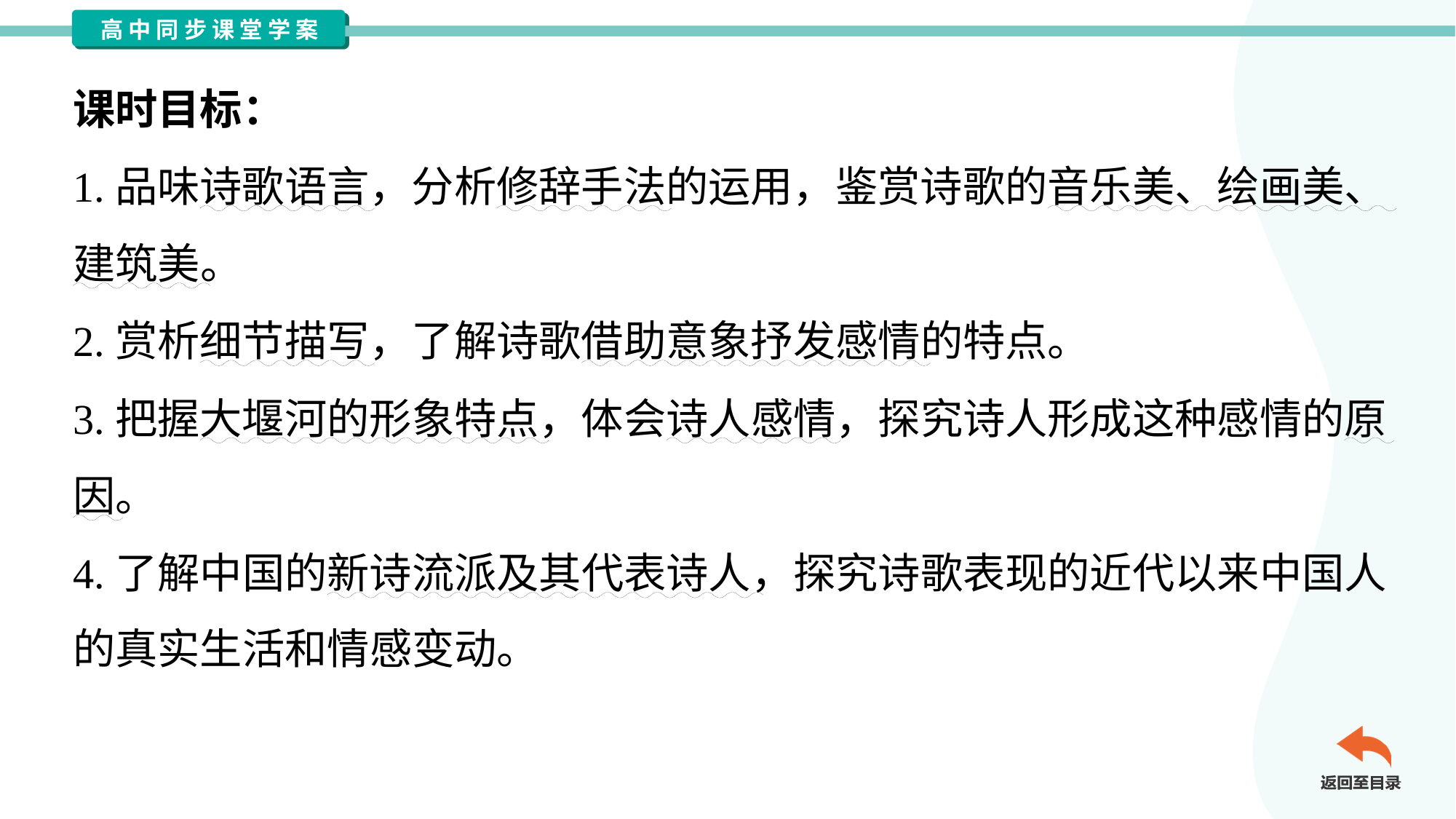

课时目标：
1.品味诗歌语言，分析修辞手法的运用，鉴赏诗歌的音乐美、绘画美、
建筑美。
2.赏析细节描写，了解诗歌借助意象抒发感情的特点。
3.把握大堰河的形象特点，体会诗人感情，探究诗人形成这种感情的原
因。
4.了解中国的新诗流派及其代表诗人，探究诗歌表现的近代以来中国人
的真实生活和情感变动。